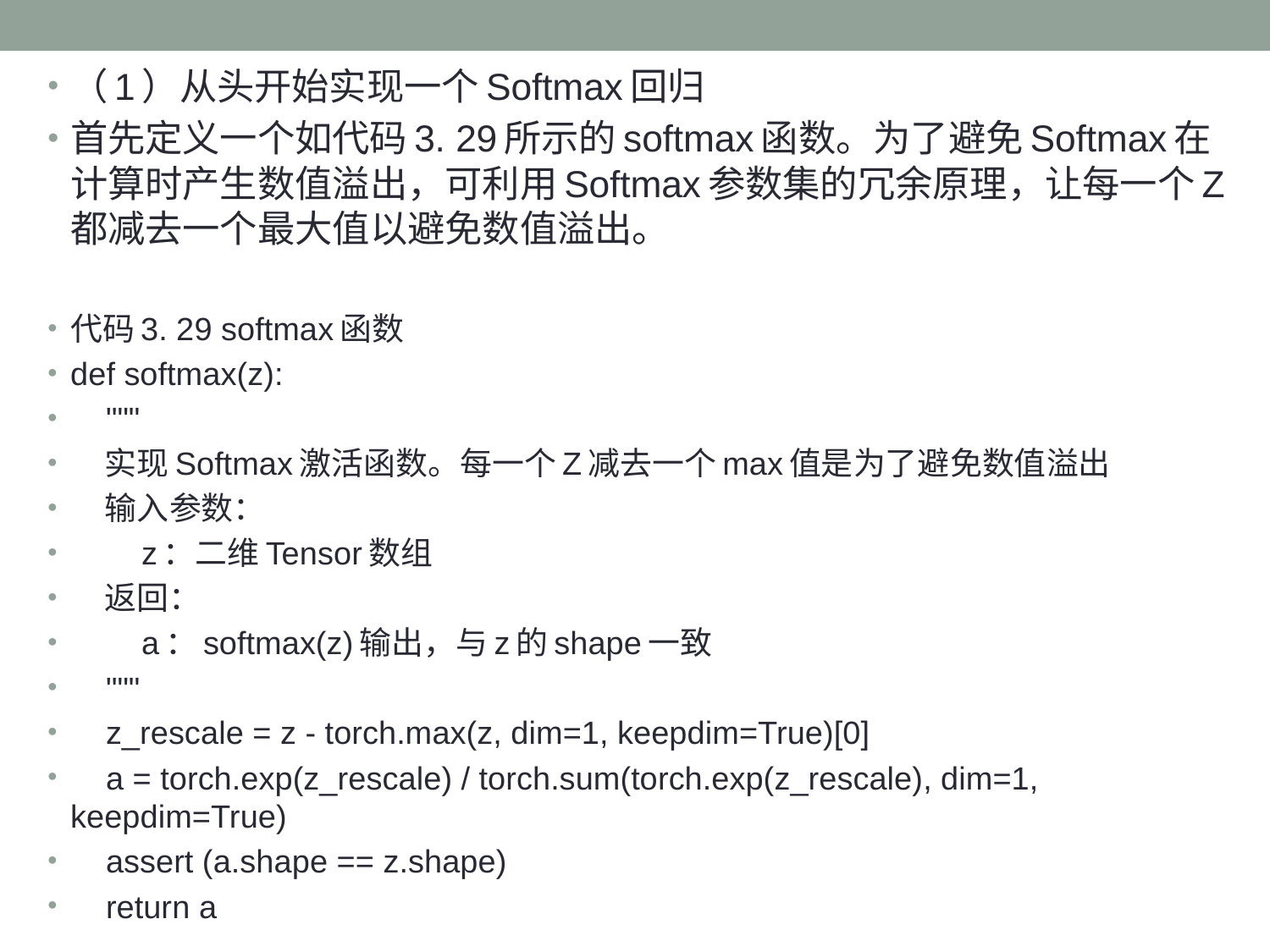

（1）从头开始实现一个Softmax回归
首先定义一个如代码3. 29所示的softmax函数。为了避免Softmax在计算时产生数值溢出，可利用Softmax参数集的冗余原理，让每一个Z都减去一个最大值以避免数值溢出。

代码3. 29 softmax函数
def softmax(z):
    """
    实现Softmax激活函数。每一个Z减去一个max值是为了避免数值溢出
    输入参数：
        z：二维Tensor数组
    返回：
        a：softmax(z)输出，与z的shape一致
    """
    z_rescale = z - torch.max(z, dim=1, keepdim=True)[0]
    a = torch.exp(z_rescale) / torch.sum(torch.exp(z_rescale), dim=1, keepdim=True)
    assert (a.shape == z.shape)
    return a